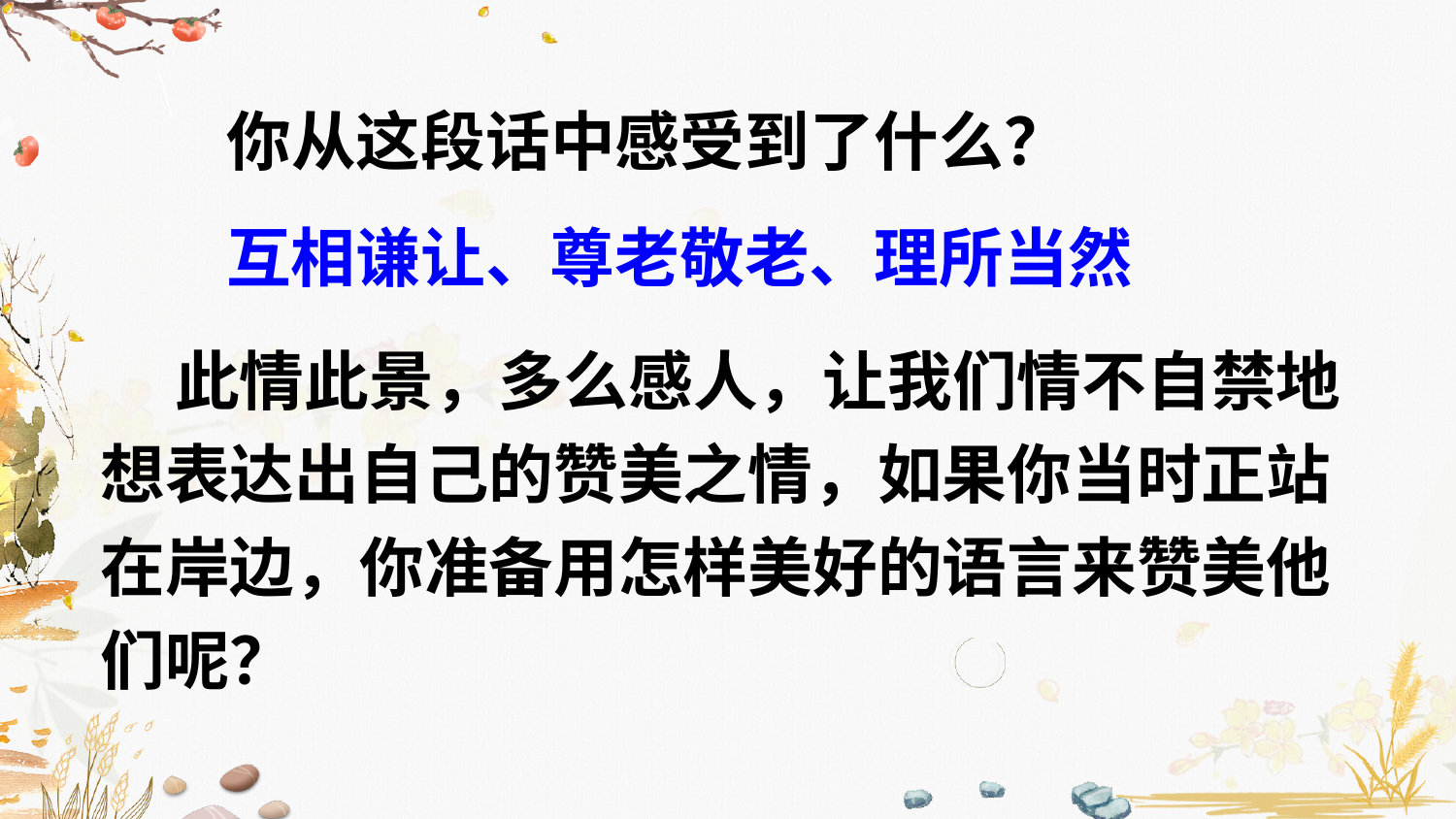

你从这段话中感受到了什么？
互相谦让、尊老敬老、理所当然
    此情此景，多么感人，让我们情不自禁地想表达出自己的赞美之情，如果你当时正站在岸边，你准备用怎样美好的语言来赞美他们呢？